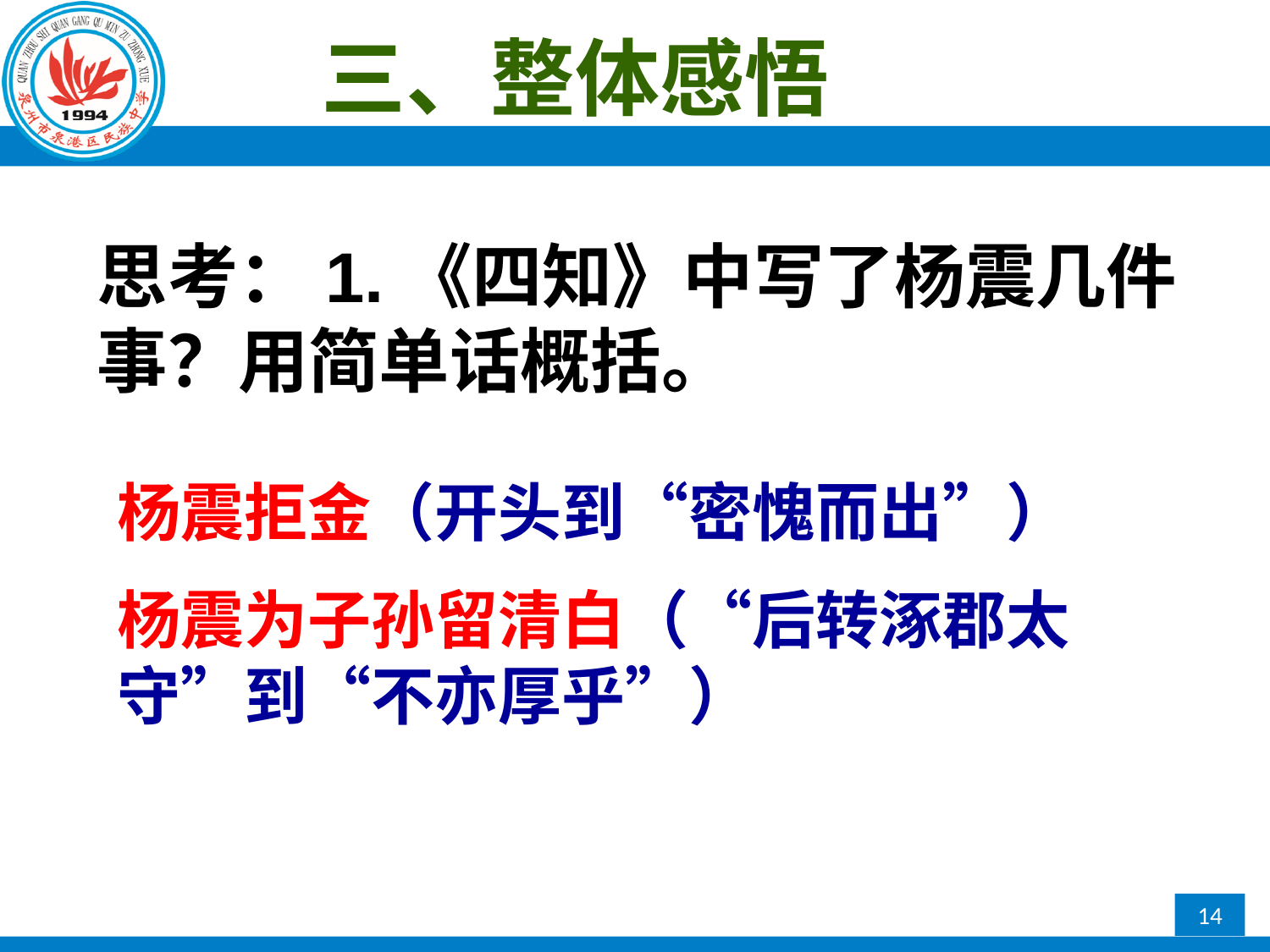

三、整体感悟
思考：1.《四知》中写了杨震几件事？用简单话概括。
杨震拒金（开头到“密愧而出”）
杨震为子孙留清白（“后转涿郡太守”到“不亦厚乎”）